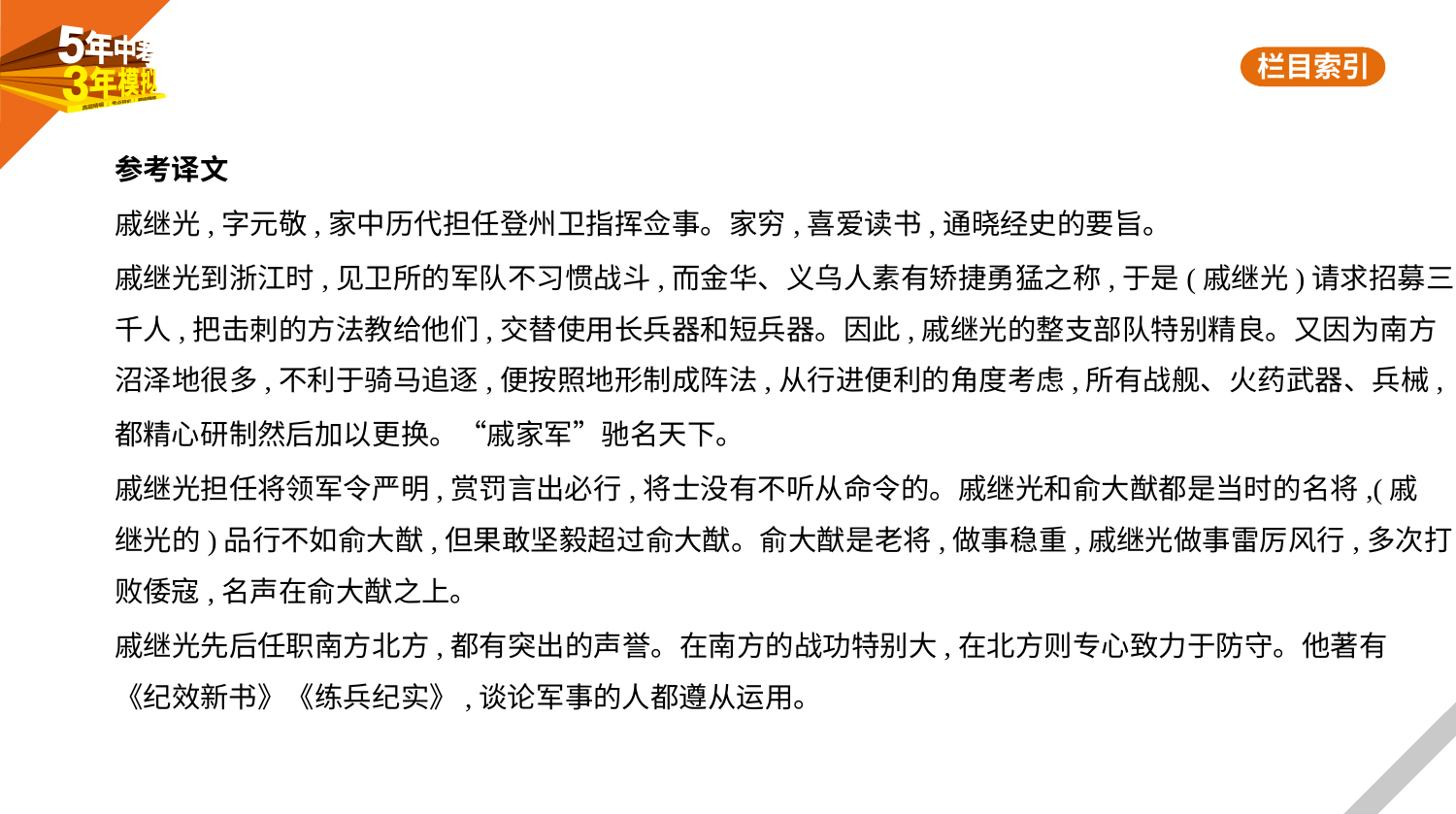

参考译文
戚继光,字元敬,家中历代担任登州卫指挥佥事。家穷,喜爱读书,通晓经史的要旨。
戚继光到浙江时,见卫所的军队不习惯战斗,而金华、义乌人素有矫捷勇猛之称,于是(戚继光)请求招募三
千人,把击刺的方法教给他们,交替使用长兵器和短兵器。因此,戚继光的整支部队特别精良。又因为南方
沼泽地很多,不利于骑马追逐,便按照地形制成阵法,从行进便利的角度考虑,所有战舰、火药武器、兵械,
都精心研制然后加以更换。“戚家军”驰名天下。
戚继光担任将领军令严明,赏罚言出必行,将士没有不听从命令的。戚继光和俞大猷都是当时的名将,(戚
继光的)品行不如俞大猷,但果敢坚毅超过俞大猷。俞大猷是老将,做事稳重,戚继光做事雷厉风行,多次打
败倭寇,名声在俞大猷之上。
戚继光先后任职南方北方,都有突出的声誉。在南方的战功特别大,在北方则专心致力于防守。他著有
《纪效新书》《练兵纪实》,谈论军事的人都遵从运用。